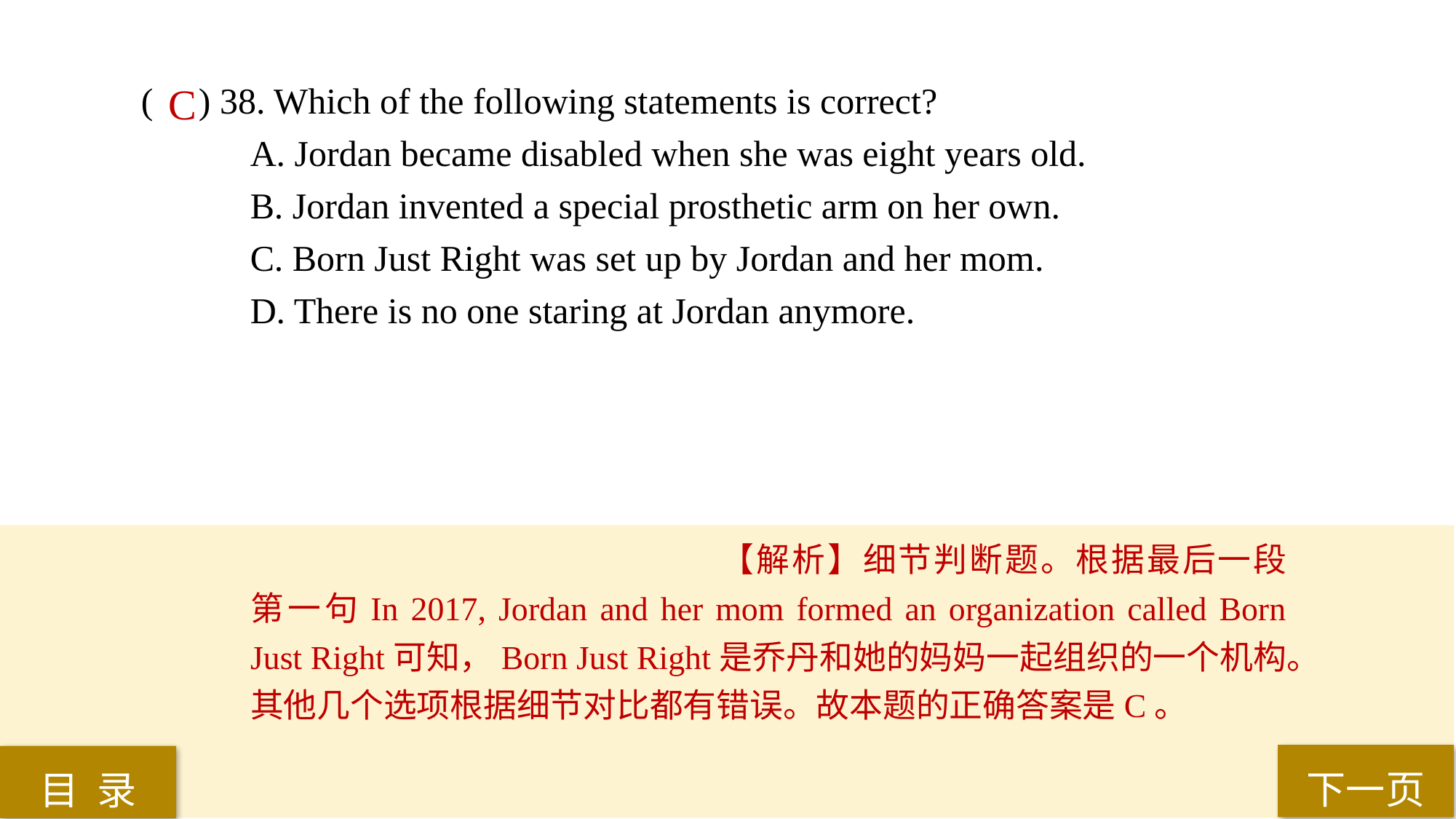

(     ) 38. Which of the following statements is correct?
A. Jordan became disabled when she was eight years old.
B. Jordan invented a special prosthetic arm on her own.
C. Born Just Right was set up by Jordan and her mom.
D. There is no one staring at Jordan anymore.
C
【解析】细节判断题。根据最后一段第一句In 2017, Jordan and her mom formed an organization called Born Just Right可知，Born Just Right是乔丹和她的妈妈一起组织的一个机构。其他几个选项根据细节对比都有错误。故本题的正确答案是C。